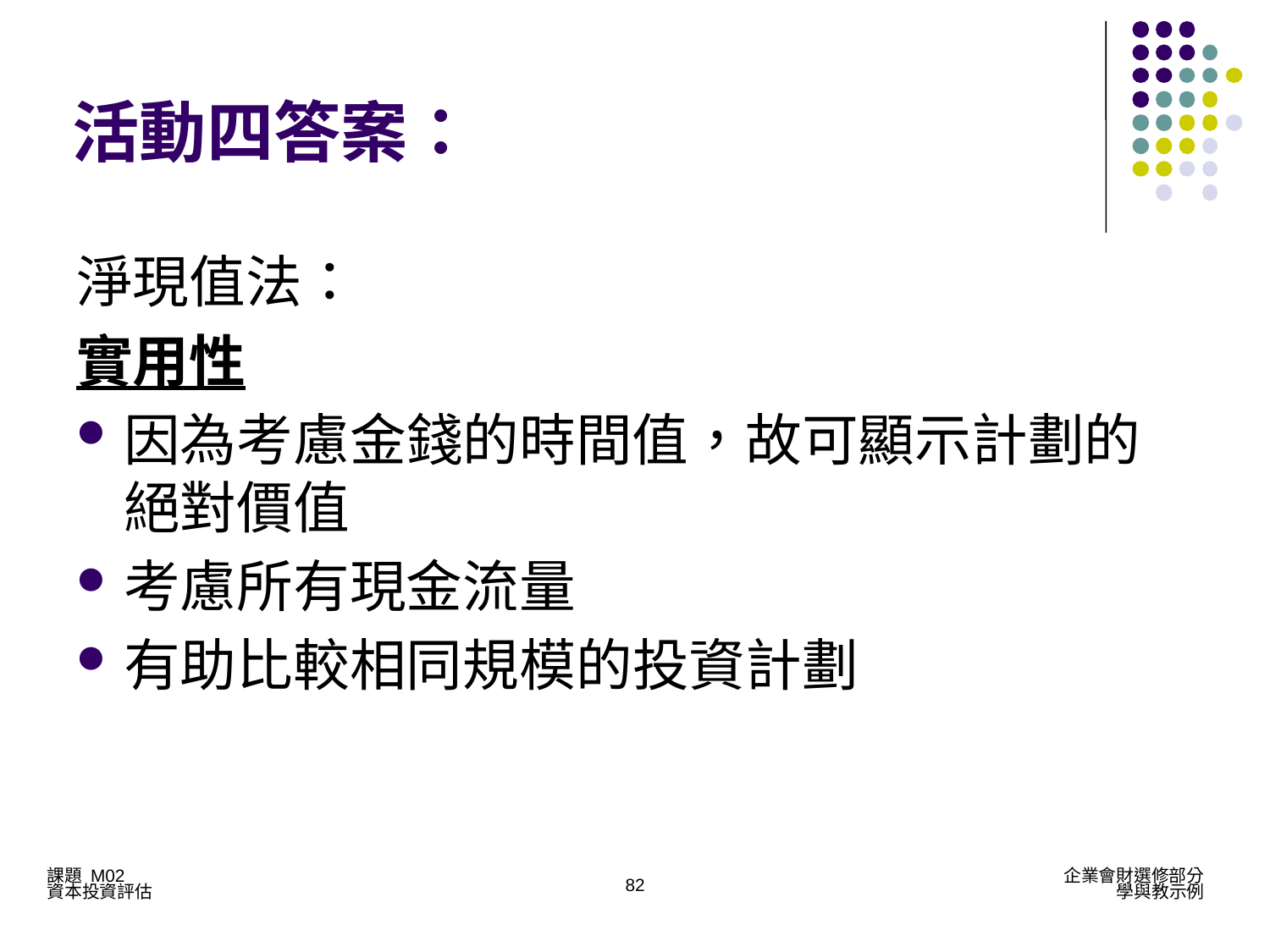

#
活動四答案：
淨現值法：
實用性
因為考慮金錢的時間值，故可顯示計劃的絕對價值
考慮所有現金流量
有助比較相同規模的投資計劃
82